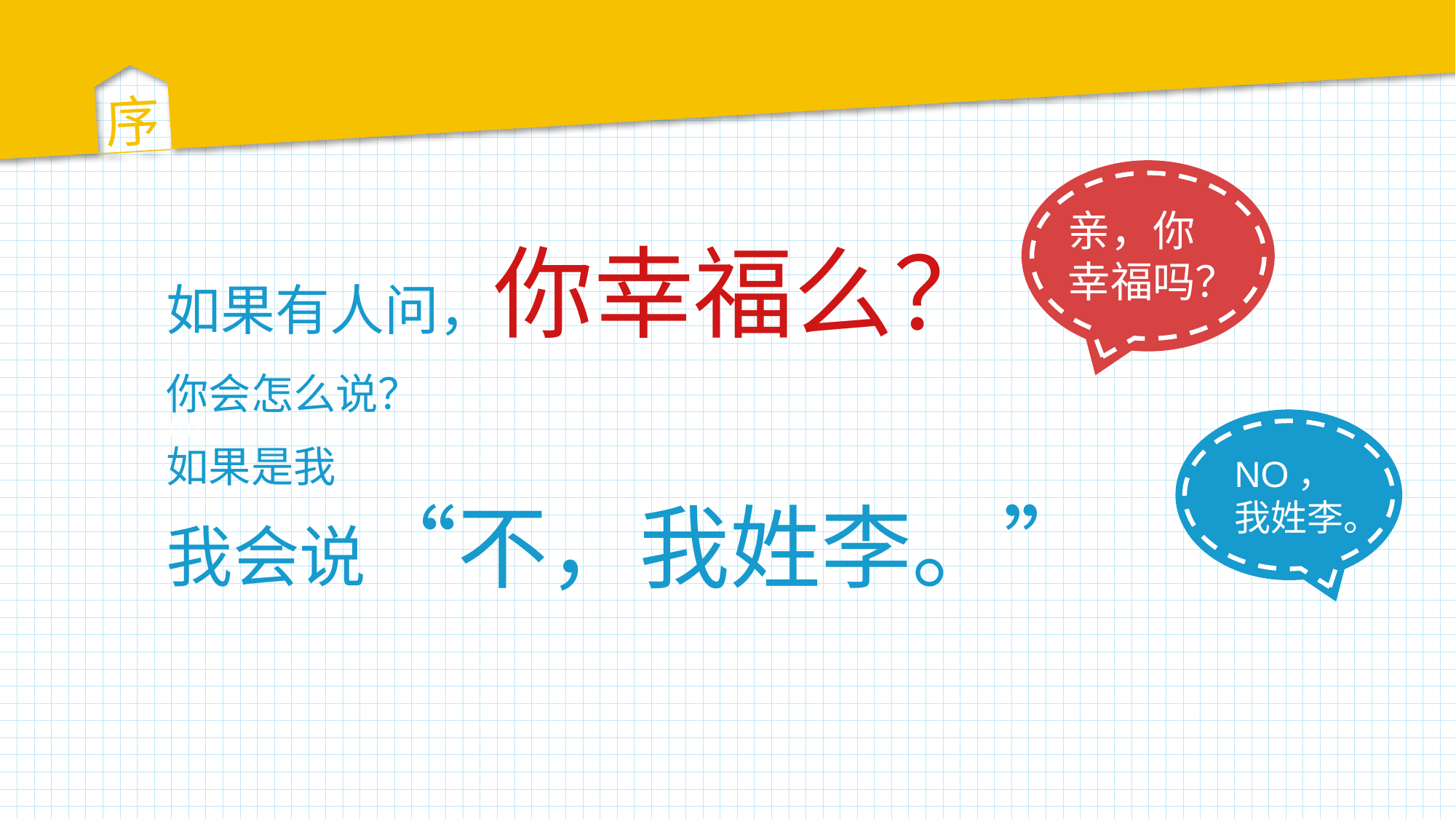

序

亲，你幸福吗？
如果有人问，你幸福么？
1111

你会怎么说？
1111
如果是我
我会说“不，我姓李。”

NO，我姓李。